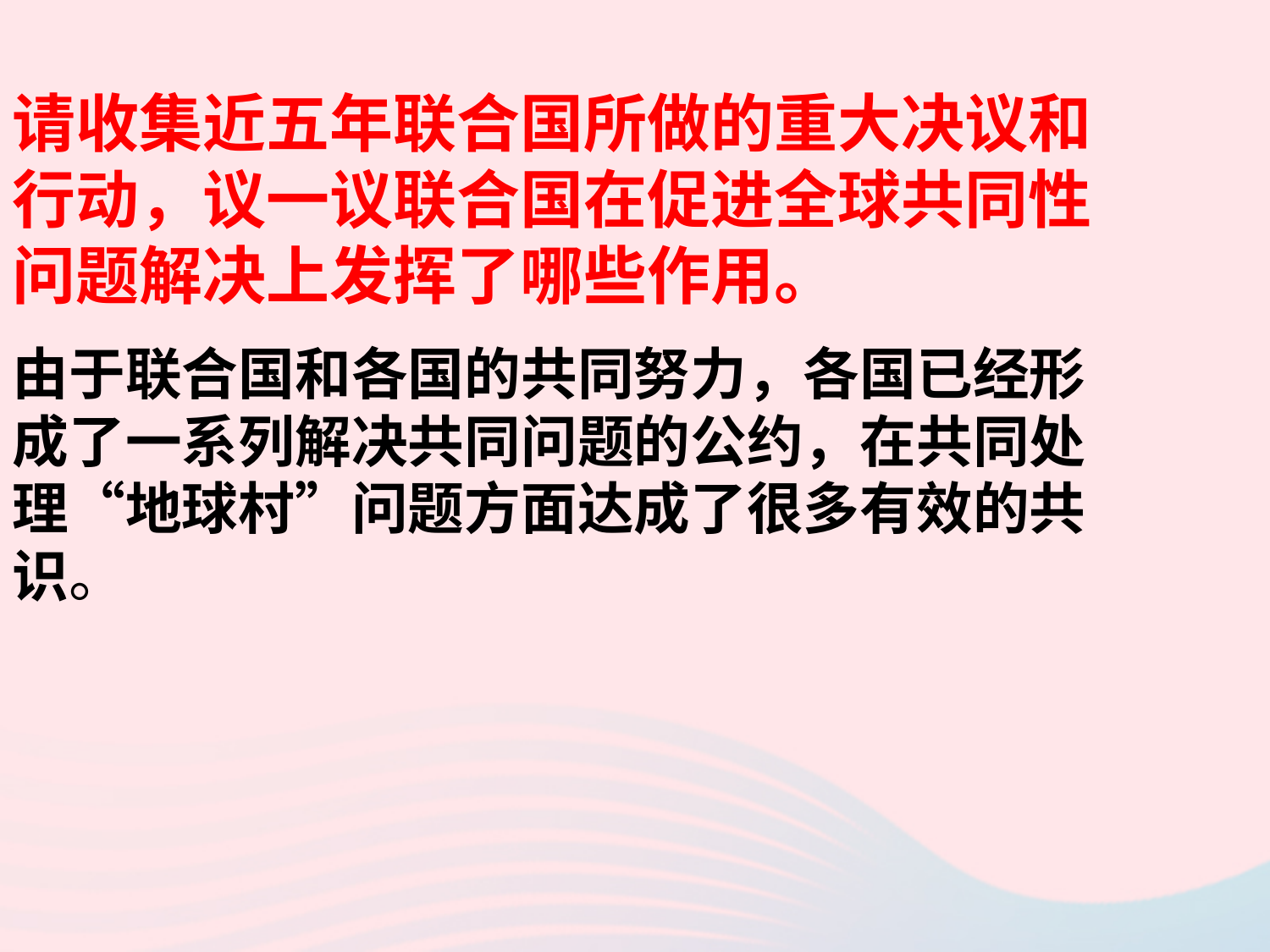

请收集近五年联合国所做的重大决议和行动，议一议联合国在促进全球共同性问题解决上发挥了哪些作用。
由于联合国和各国的共同努力，各国已经形成了一系列解决共同问题的公约，在共同处理“地球村”问题方面达成了很多有效的共识。